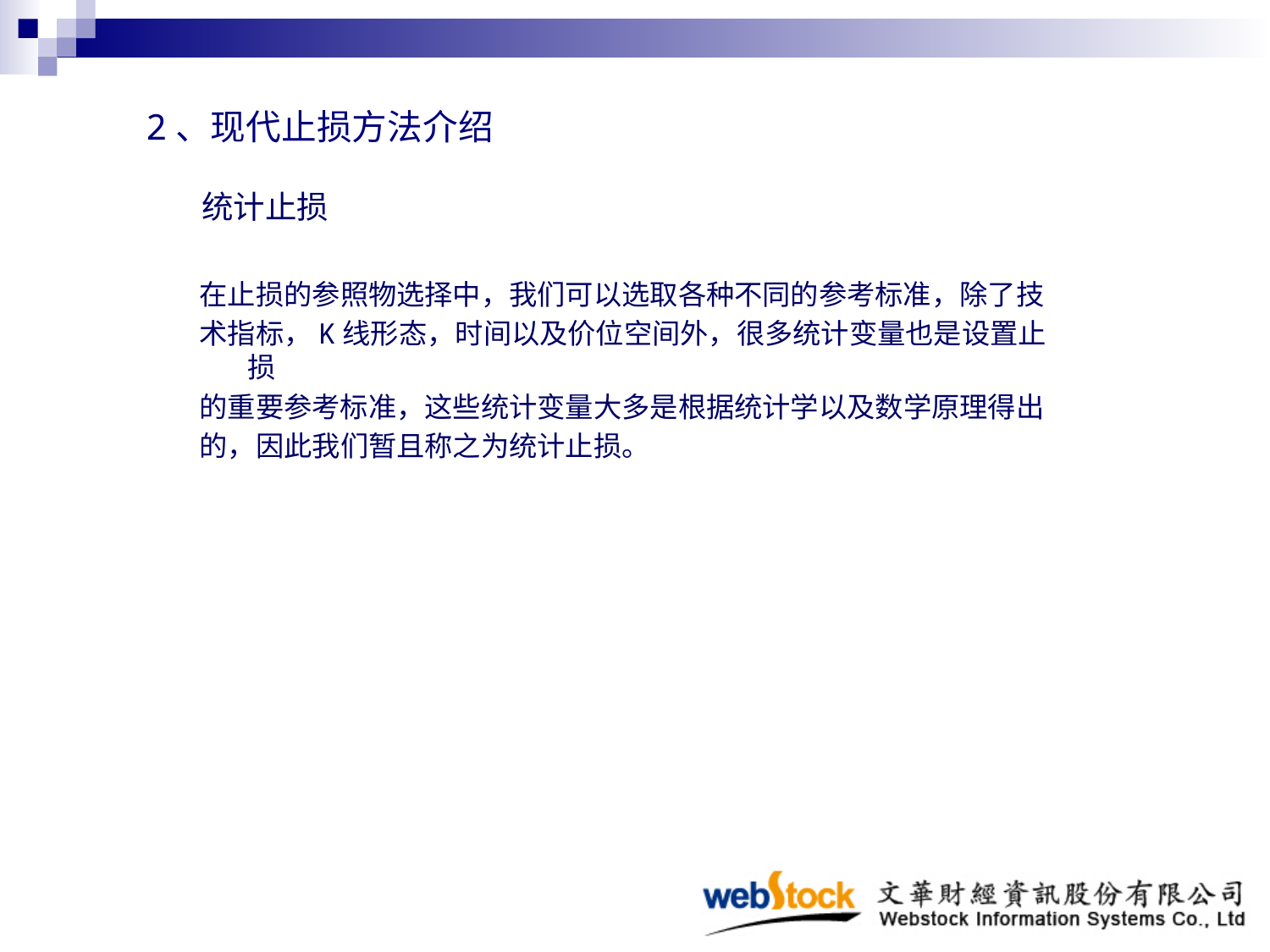

2、现代止损方法介绍
# 统计止损
在止损的参照物选择中，我们可以选取各种不同的参考标准，除了技
术指标，K线形态，时间以及价位空间外，很多统计变量也是设置止损
的重要参考标准，这些统计变量大多是根据统计学以及数学原理得出
的，因此我们暂且称之为统计止损。